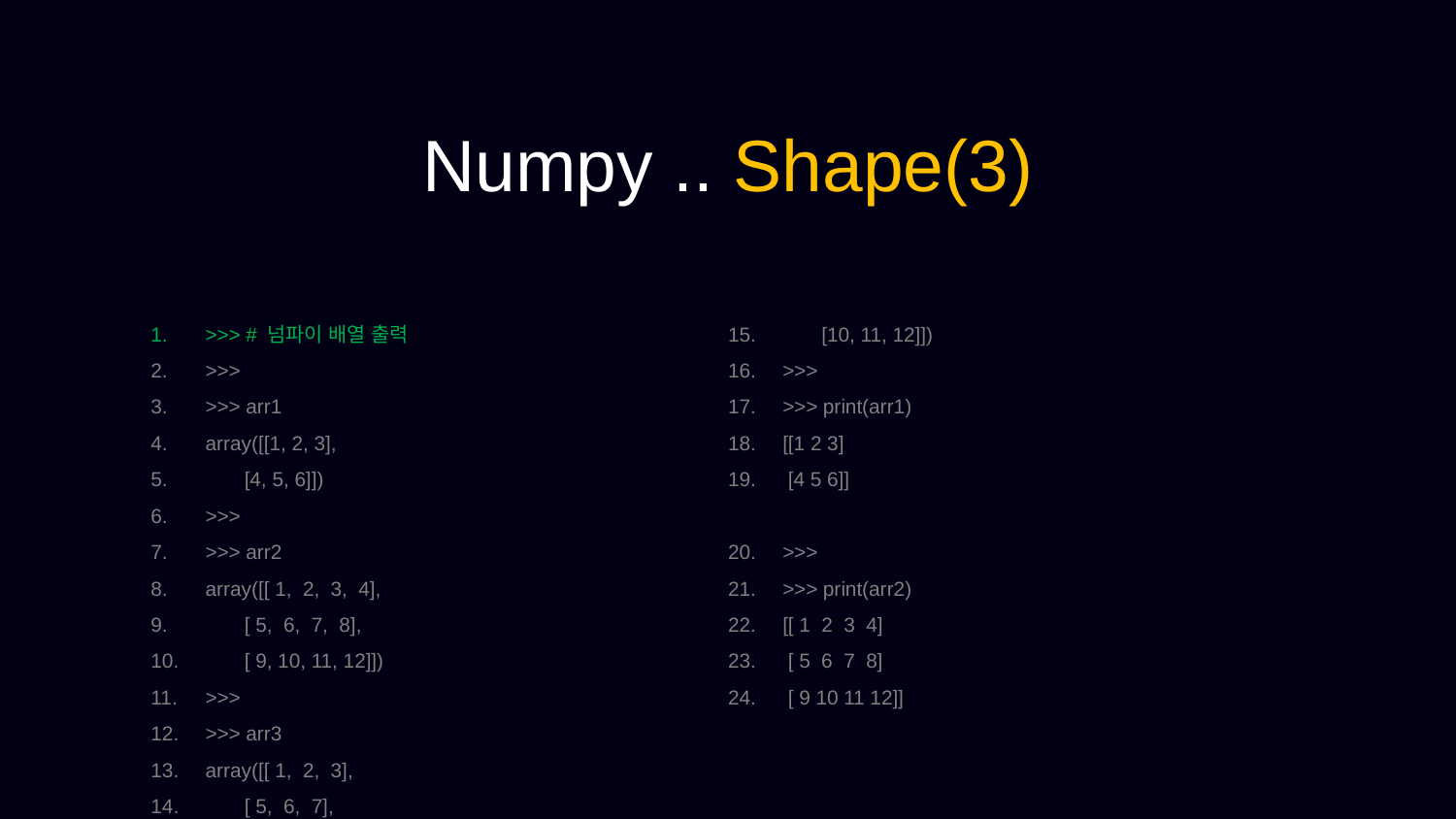

Numpy .. Shape(3)
>>> # 넘파이 배열 출력
>>>
>>> arr1
array([[1, 2, 3],
       [4, 5, 6]])
>>>
>>> arr2
array([[ 1,  2,  3,  4],
       [ 5,  6,  7,  8],
       [ 9, 10, 11, 12]])
>>>
>>> arr3
array([[ 1,  2,  3],
       [ 5,  6,  7],
       [10, 11, 12]])
>>>
>>> print(arr1)
[[1 2 3]
 [4 5 6]]

>>>
>>> print(arr2)
[[ 1  2  3  4]
 [ 5  6  7  8]
 [ 9 10 11 12]]